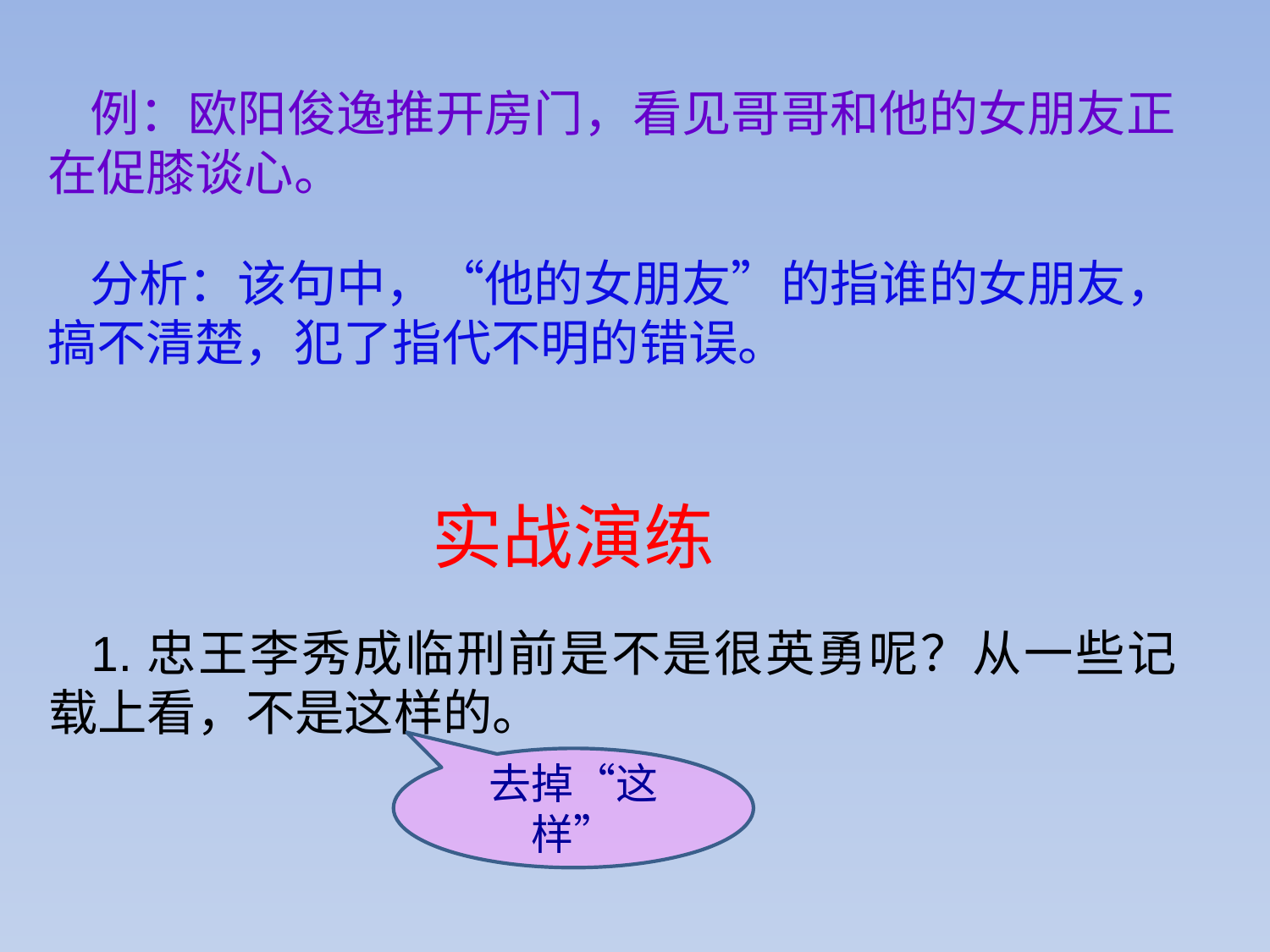

例：欧阳俊逸推开房门，看见哥哥和他的女朋友正在促膝谈心。
分析：该句中，“他的女朋友”的指谁的女朋友，搞不清楚，犯了指代不明的错误。
实战演练
1.忠王李秀成临刑前是不是很英勇呢？从一些记载上看，不是这样的。
去掉“这样”